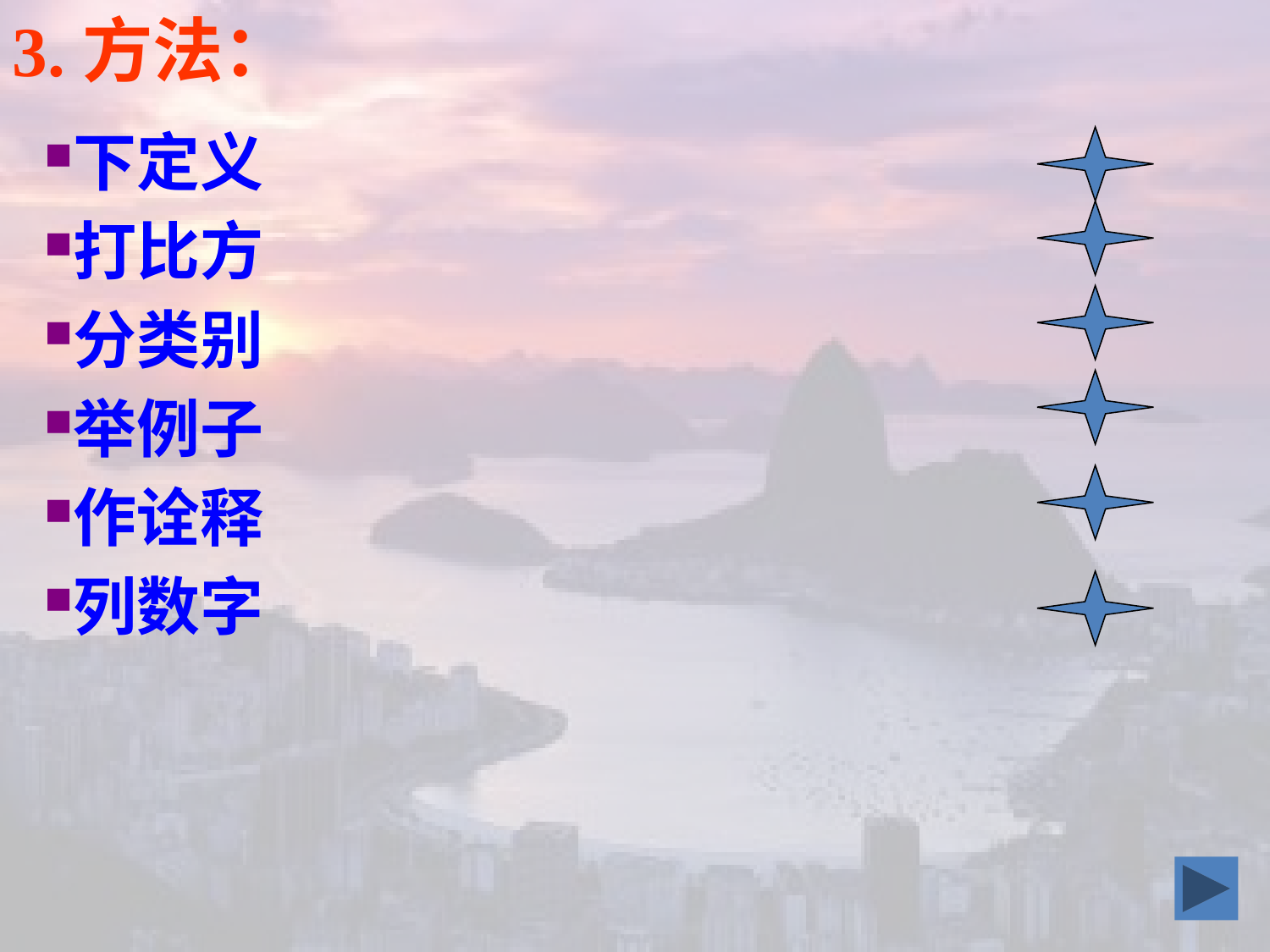

3.方法：
下定义
打比方
分类别
举例子
作诠释
列数字